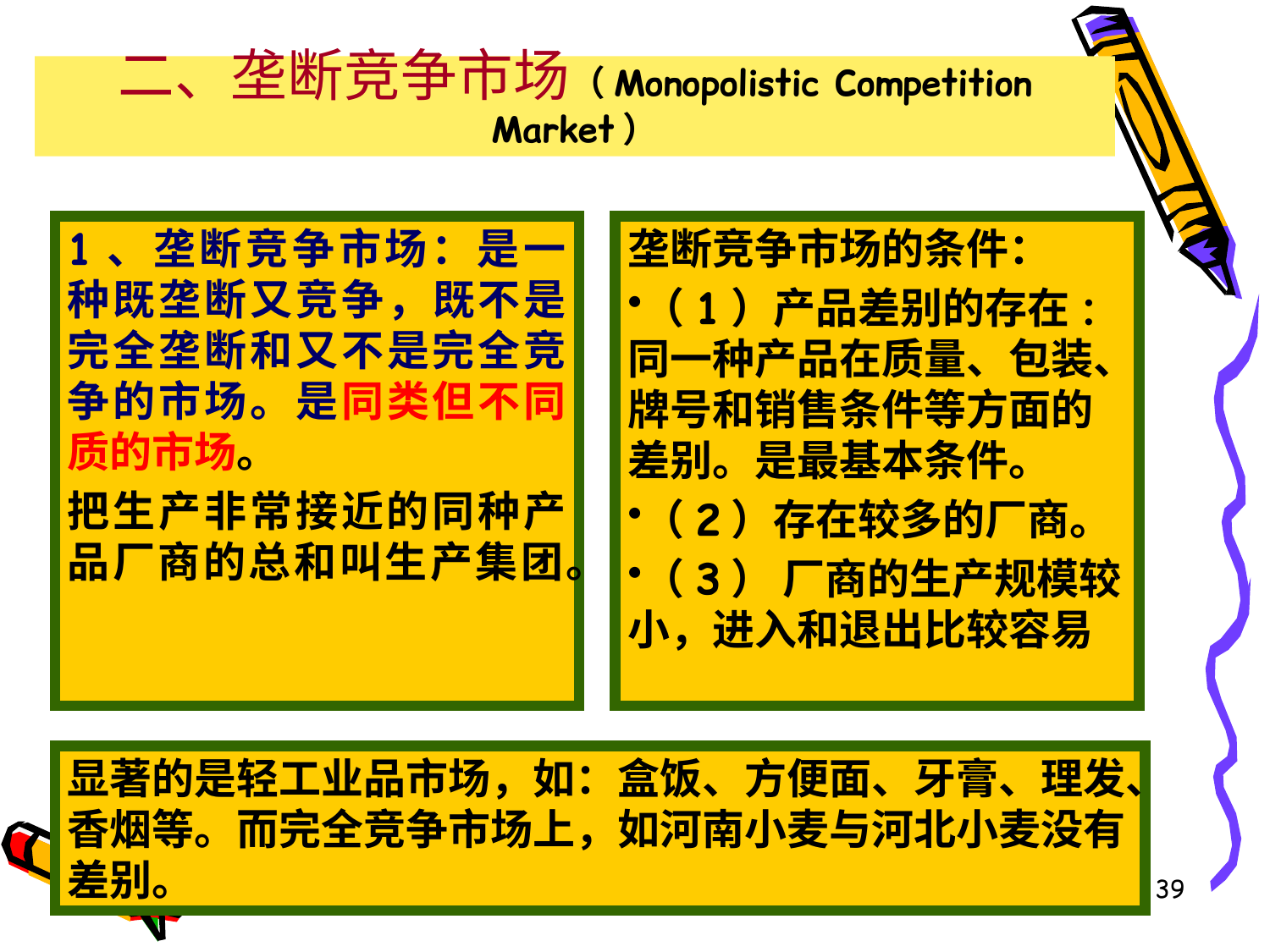

# 二、垄断竞争市场（Monopolistic Competition Market）
1、垄断竞争市场：是一种既垄断又竞争，既不是完全垄断和又不是完全竞争的市场。是同类但不同质的市场。
把生产非常接近的同种产品厂商的总和叫生产集团。

垄断竞争市场的条件：
（1）产品差别的存在:同一种产品在质量、包装、牌号和销售条件等方面的差别。是最基本条件。
（2）存在较多的厂商。
（3） 厂商的生产规模较小，进入和退出比较容易
显著的是轻工业品市场，如：盒饭、方便面、牙膏、理发、香烟等。而完全竞争市场上，如河南小麦与河北小麦没有差别。
39